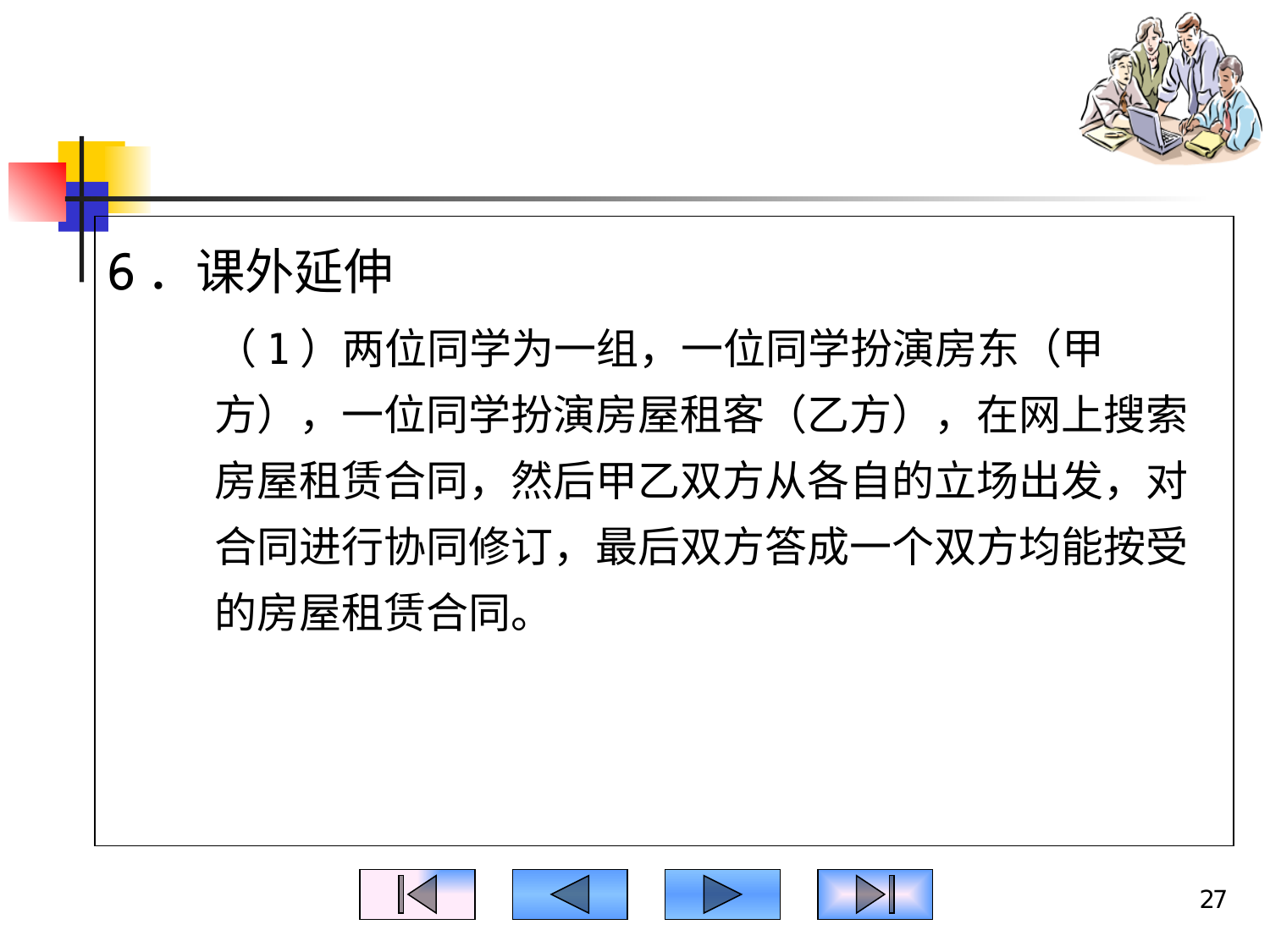

#
6．课外延伸
（1）两位同学为一组，一位同学扮演房东（甲方），一位同学扮演房屋租客（乙方），在网上搜索房屋租赁合同，然后甲乙双方从各自的立场出发，对合同进行协同修订，最后双方答成一个双方均能按受的房屋租赁合同。

27